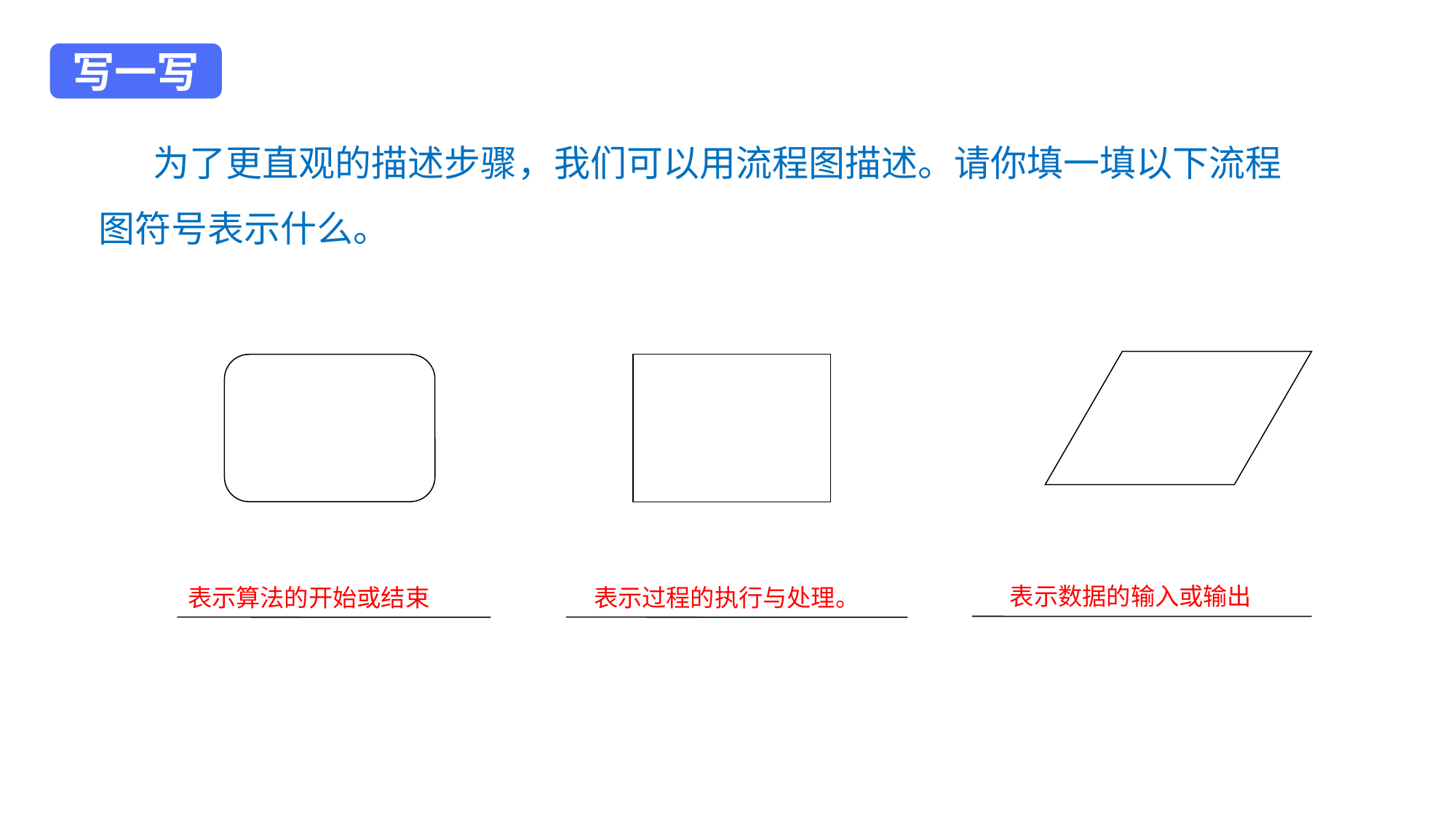

写一写
为了更直观的描述步骤，我们可以用流程图描述。请你填一填以下流程图符号表示什么。

表示数据的输入或输出
表示过程的执行与处理。
表示算法的开始或结束